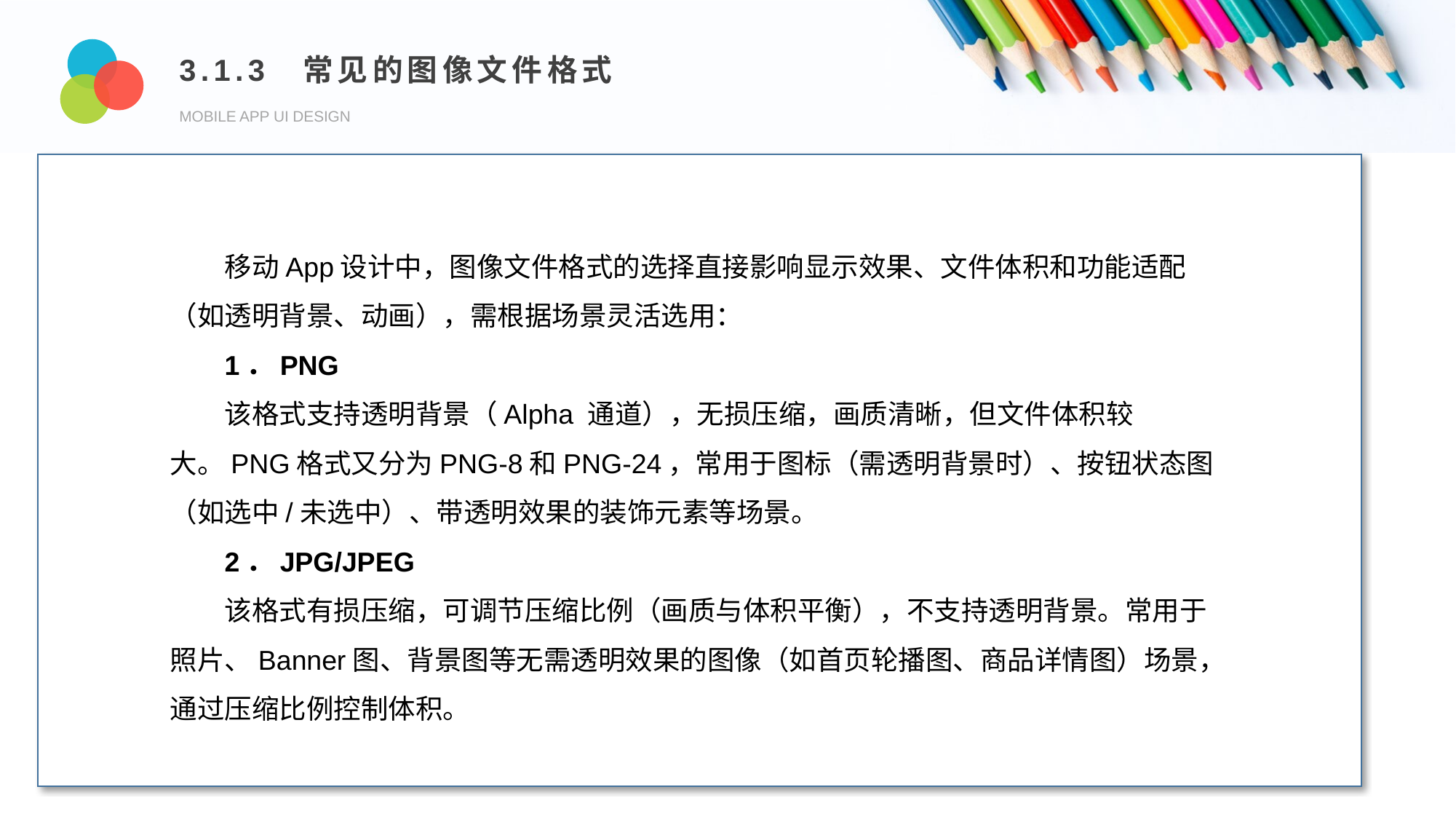

3.1.3  常见的图像文件格式
MOBILE APP UI DESIGN
Design and Production
移动App设计中，图像文件格式的选择直接影响显示效果、文件体积和功能适配（如透明背景、动画），需根据场景灵活选用：
1．PNG
该格式支持透明背景（Alpha 通道），无损压缩，画质清晰，但文件体积较大。PNG格式又分为PNG-8和PNG-24，常用于图标（需透明背景时）、按钮状态图（如选中/未选中）、带透明效果的装饰元素等场景。
2．JPG/JPEG
该格式有损压缩，可调节压缩比例（画质与体积平衡），不支持透明背景。常用于照片、Banner图、背景图等无需透明效果的图像（如首页轮播图、商品详情图）场景，通过压缩比例控制体积。